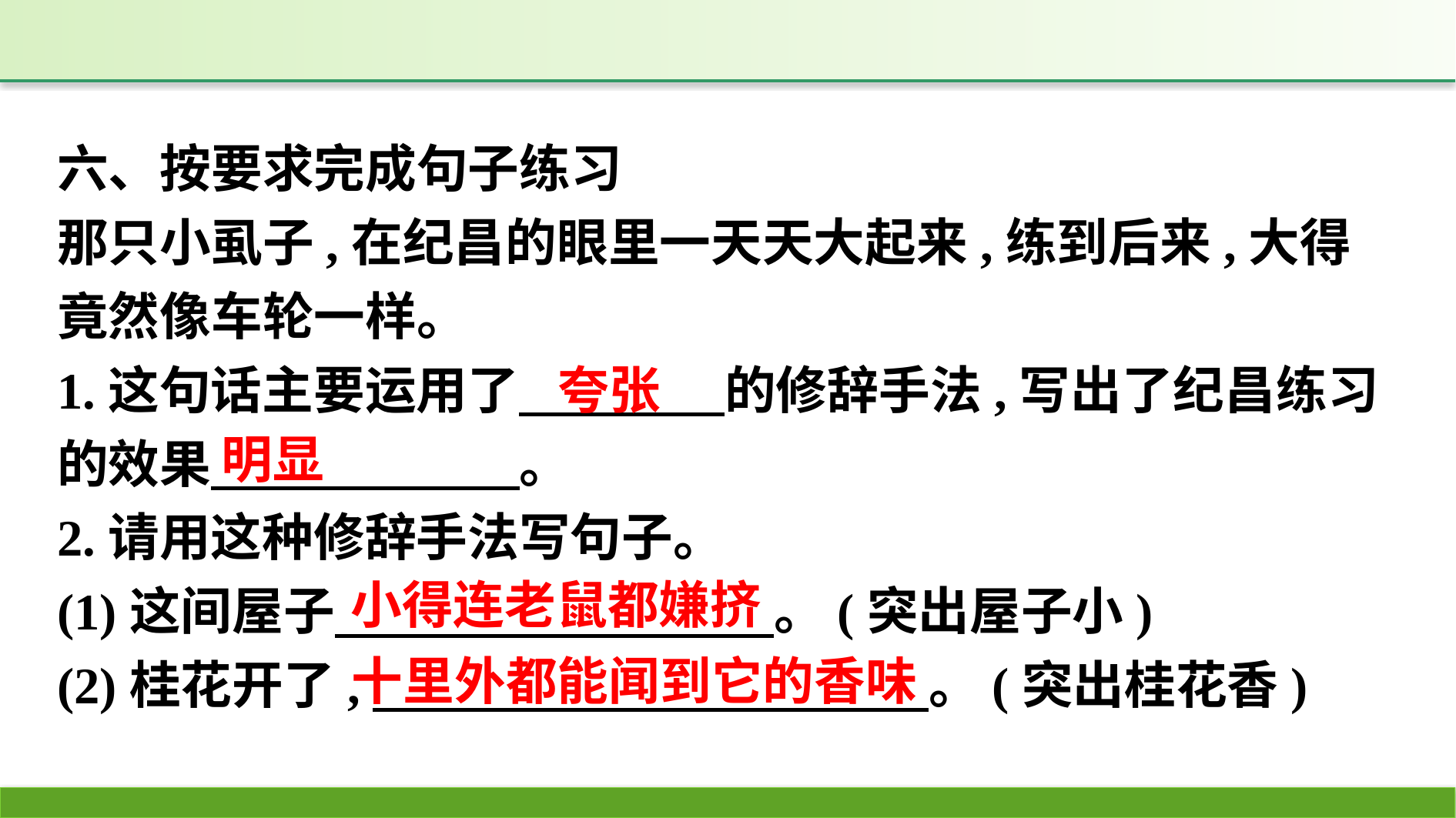

六、按要求完成句子练习
那只小虱子,在纪昌的眼里一天天大起来,练到后来,大得竟然像车轮一样。
1.这句话主要运用了　　　　的修辞手法,写出了纪昌练习的效果　　　　　　。
2.请用这种修辞手法写句子。
(1)这间屋子　                                 。(突出屋子小)
(2)桂花开了,　                                           。(突出桂花香)
夸张
明显
小得连老鼠都嫌挤
十里外都能闻到它的香味